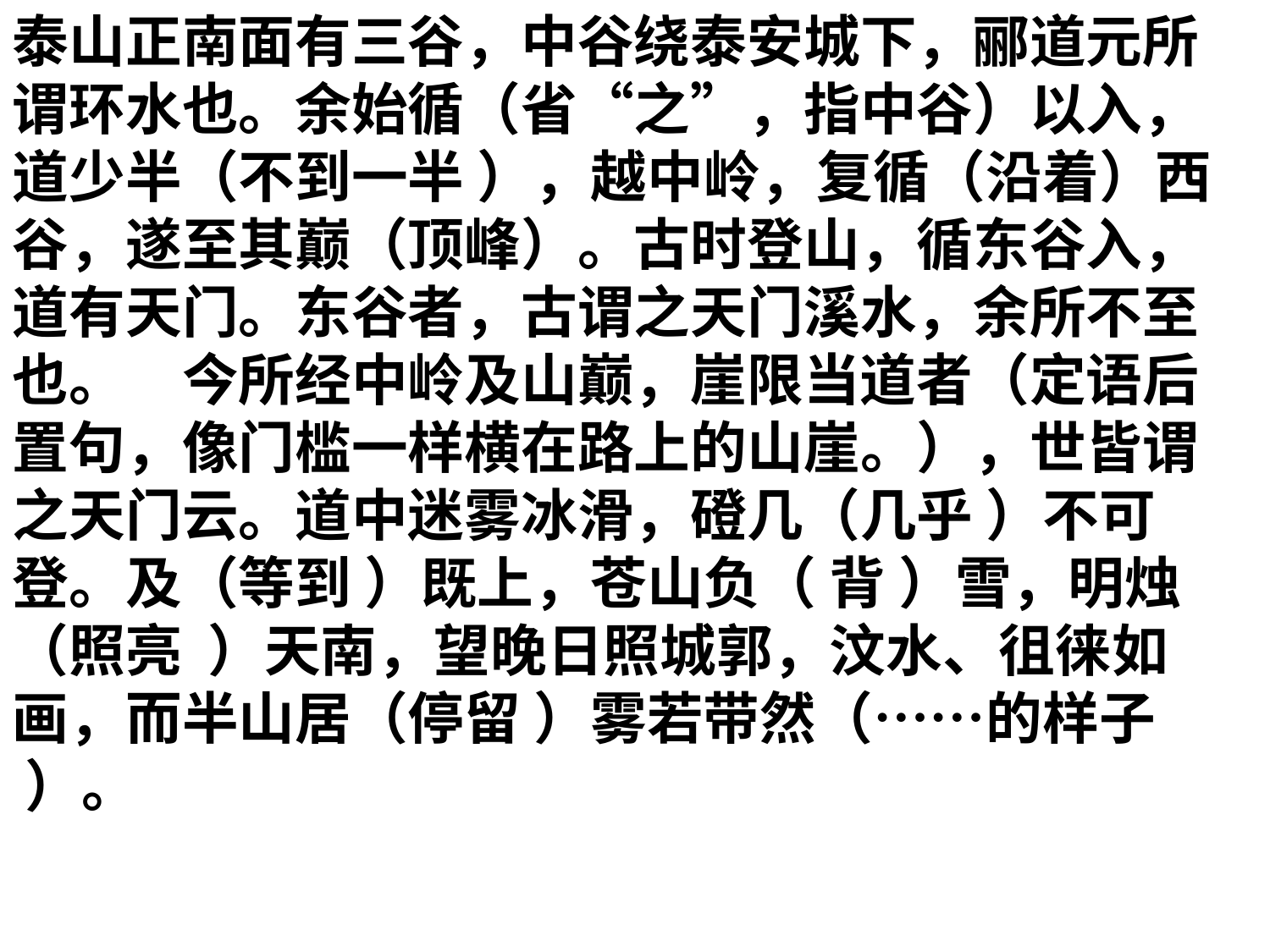

泰山正南面有三谷，中谷绕泰安城下，郦道元所谓环水也。余始循（省“之”，指中谷）以入，道少半（不到一半 ），越中岭，复循（沿着）西谷，遂至其巅（顶峰）。古时登山，循东谷入，道有天门。东谷者，古谓之天门溪水，余所不至也。　今所经中岭及山巅，崖限当道者（定语后置句，像门槛一样横在路上的山崖。），世皆谓之天门云。道中迷雾冰滑，磴几（几乎 ）不可登。及（等到 ）既上，苍山负（ 背 ）雪，明烛（照亮  ）天南，望晚日照城郭，汶水、徂徕如画，而半山居（停留 ）雾若带然（……的样子 ）。